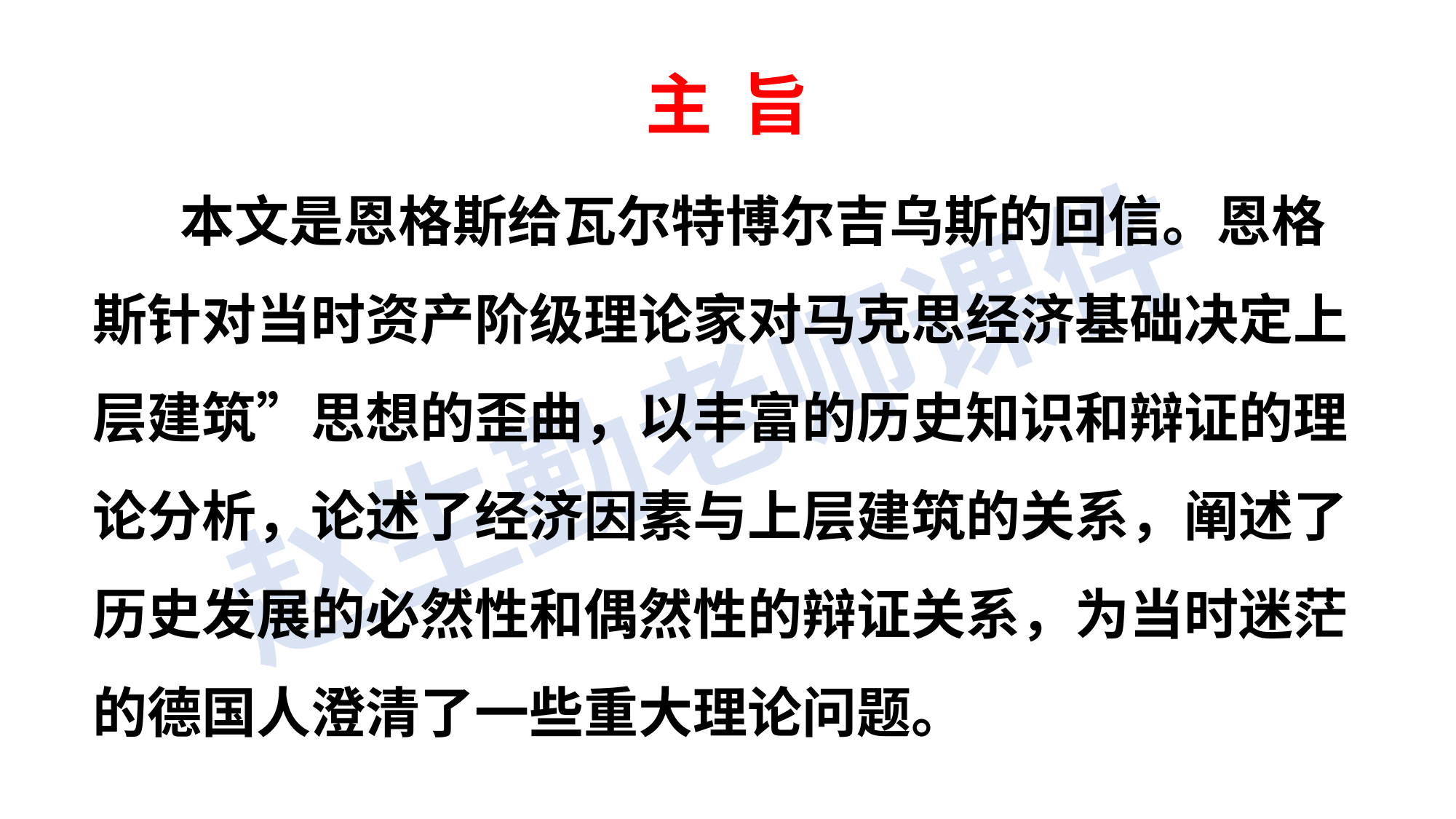

主  旨
      本文是恩格斯给瓦尔特博尔吉乌斯的回信。恩格斯针对当时资产阶级理论家对马克思经济基础决定上层建筑”思想的歪曲，以丰富的历史知识和辩证的理论分析，论述了经济因素与上层建筑的关系，阐述了历史发展的必然性和偶然性的辩证关系，为当时迷茫的德国人澄清了一些重大理论问题。